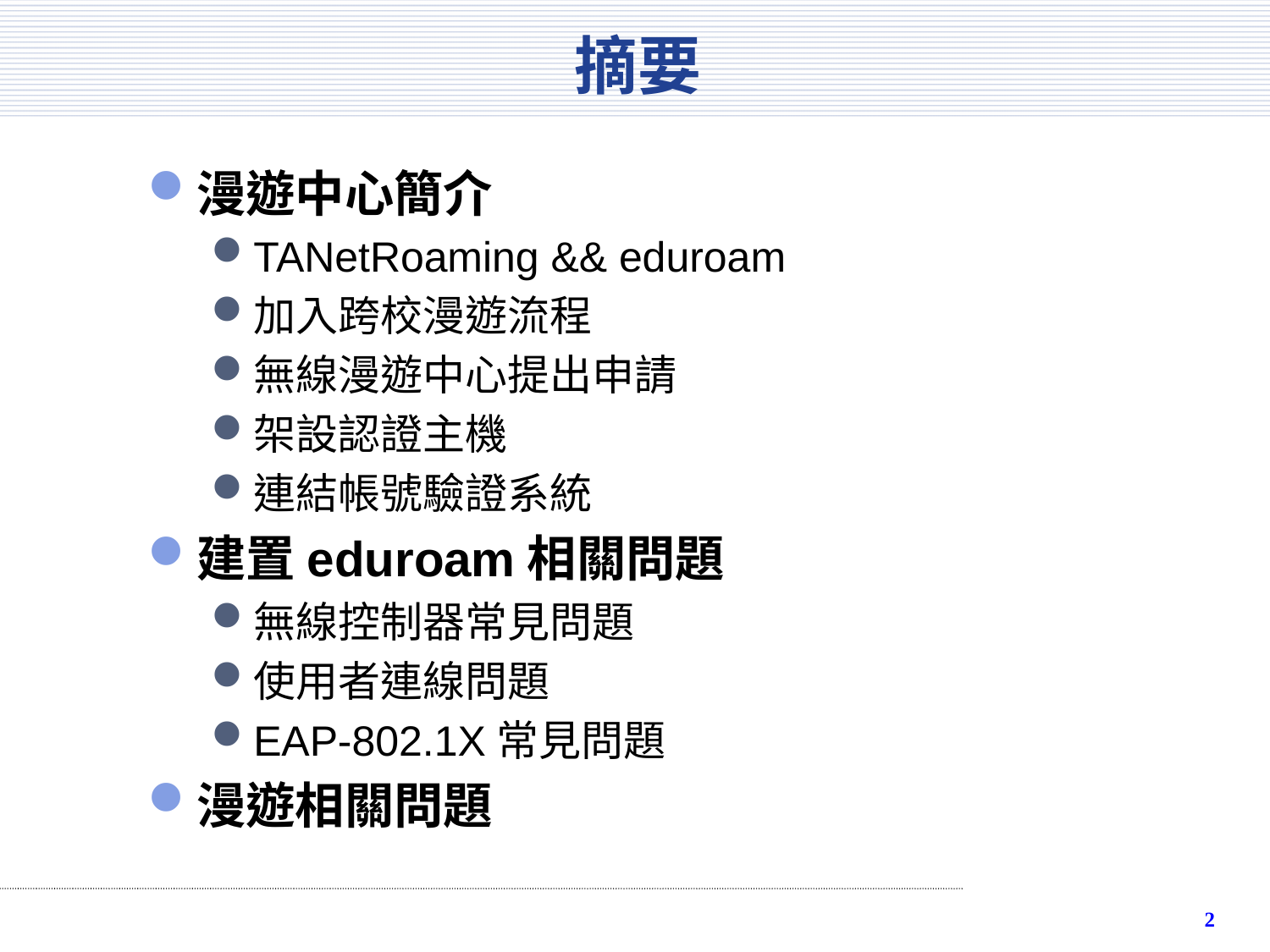

# 摘要
漫遊中心簡介
TANetRoaming && eduroam
加入跨校漫遊流程
無線漫遊中心提出申請
架設認證主機
連結帳號驗證系統
建置eduroam相關問題
無線控制器常見問題
使用者連線問題
EAP-802.1X常見問題
漫遊相關問題

2